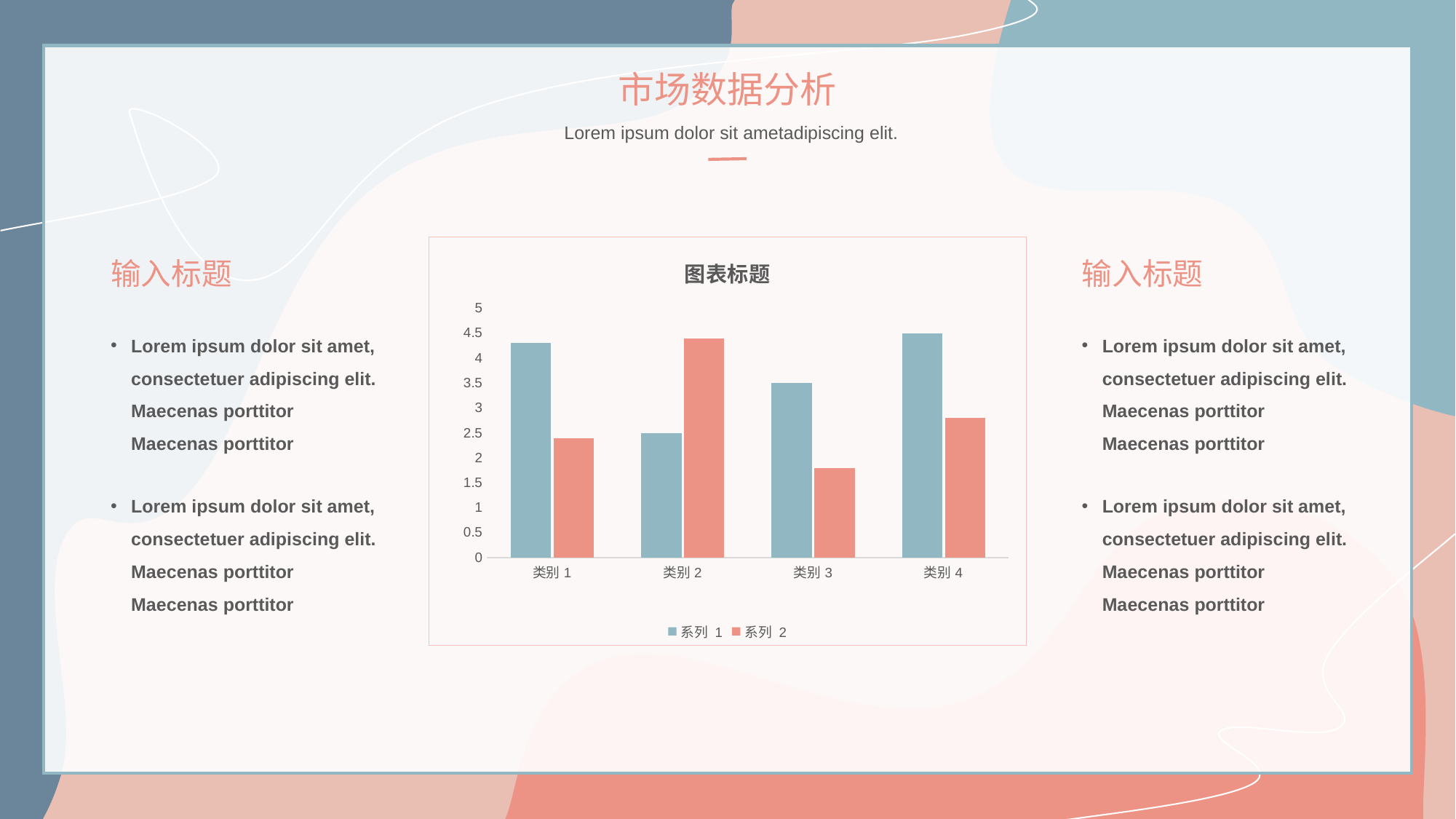

市场数据分析
Lorem ipsum dolor sit ametadipiscing elit.

### Chart: 图表标题

| Category | 系列 1 | 系列 2 |
|---|---|---|
| 类别1 | 4.3 | 2.4 |
| 类别2 | 2.5 | 4.4 |
| 类别3 | 3.5 | 1.8 |
| 类别4 | 4.5 | 2.8 |
输入标题
输入标题
Lorem ipsum dolor sit amet, consectetuer adipiscing elit. Maecenas porttitor Maecenas porttitor
Lorem ipsum dolor sit amet, consectetuer adipiscing elit. Maecenas porttitor Maecenas porttitor
Lorem ipsum dolor sit amet, consectetuer adipiscing elit. Maecenas porttitor Maecenas porttitor
Lorem ipsum dolor sit amet, consectetuer adipiscing elit. Maecenas porttitor Maecenas porttitor